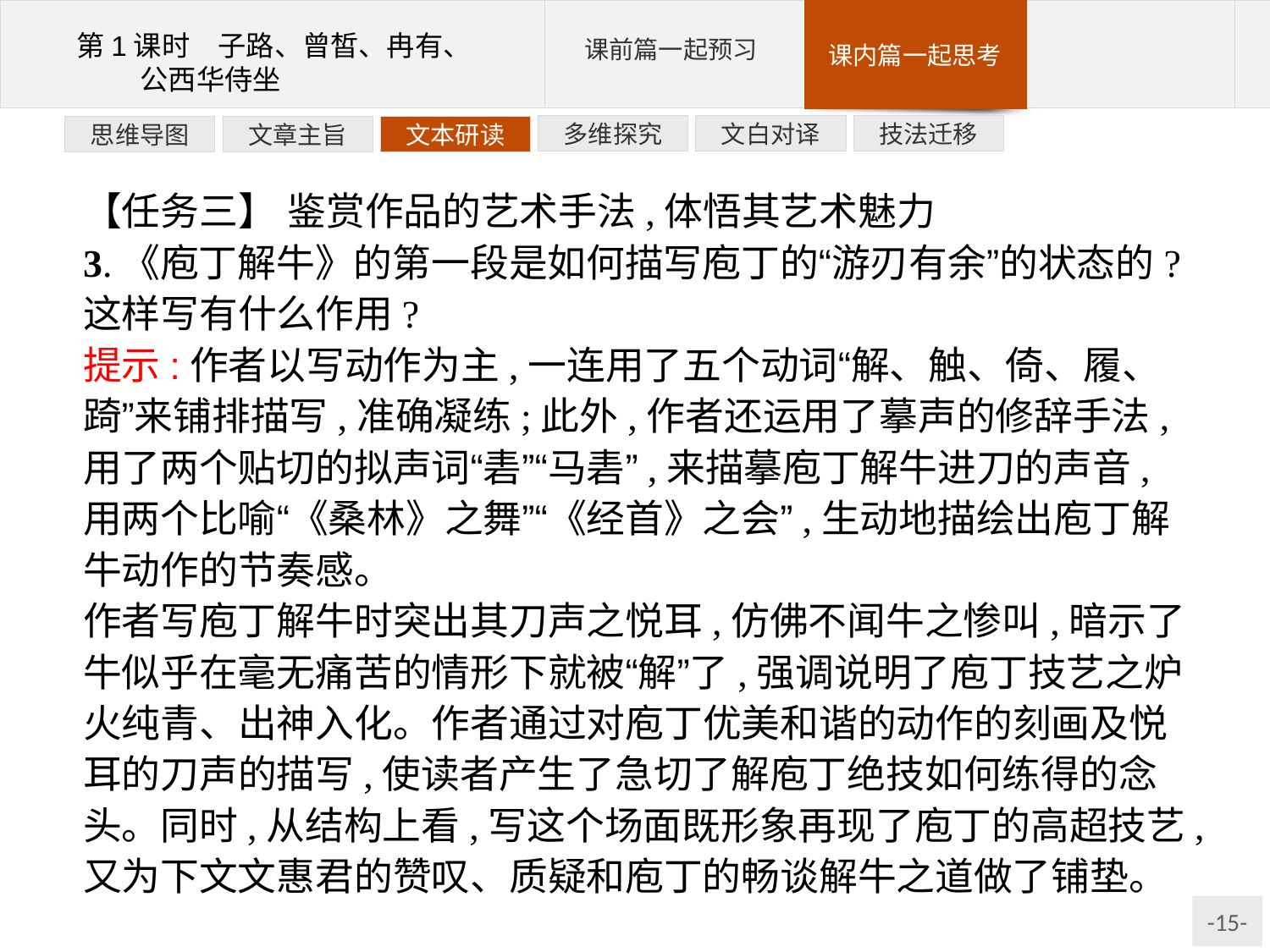

文白对译
技法迁移
多维探究
文本研读
文章主旨
思维导图
【任务三】 鉴赏作品的艺术手法,体悟其艺术魅力
3.《庖丁解牛》的第一段是如何描写庖丁的“游刃有余”的状态的?这样写有什么作用?
提示:作者以写动作为主,一连用了五个动词“解、触、倚、履、踦”来铺排描写,准确凝练;此外,作者还运用了摹声的修辞手法,用了两个贴切的拟声词“砉”“马砉”,来描摹庖丁解牛进刀的声音,用两个比喻“《桑林》之舞”“《经首》之会”,生动地描绘出庖丁解牛动作的节奏感。
作者写庖丁解牛时突出其刀声之悦耳,仿佛不闻牛之惨叫,暗示了牛似乎在毫无痛苦的情形下就被“解”了,强调说明了庖丁技艺之炉火纯青、出神入化。作者通过对庖丁优美和谐的动作的刻画及悦耳的刀声的描写,使读者产生了急切了解庖丁绝技如何练得的念头。同时,从结构上看,写这个场面既形象再现了庖丁的高超技艺,又为下文文惠君的赞叹、质疑和庖丁的畅谈解牛之道做了铺垫。